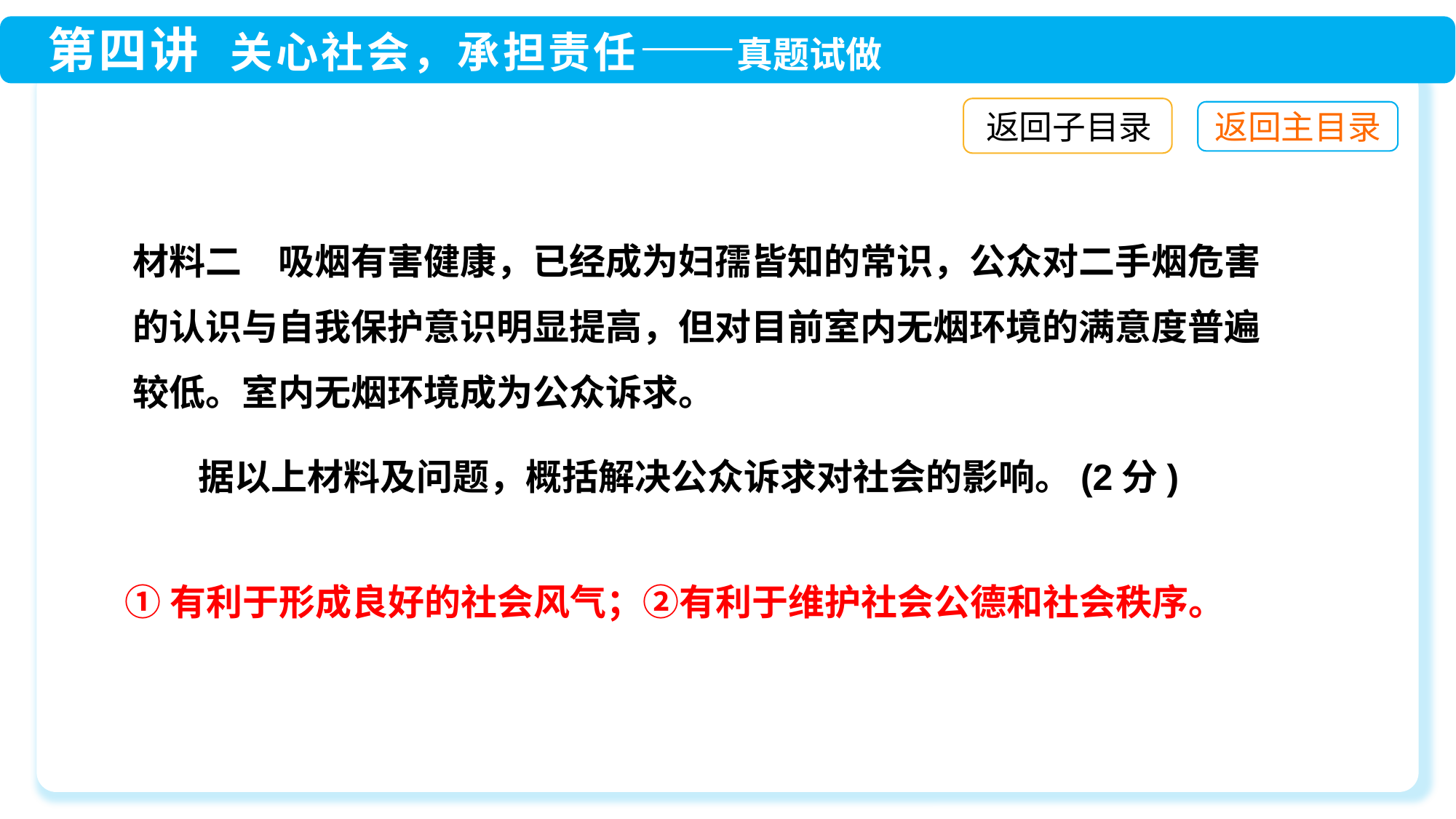

返回子目录

材料二　吸烟有害健康，已经成为妇孺皆知的常识，公众对二手烟危害的认识与自我保护意识明显提高，但对目前室内无烟环境的满意度普遍较低。室内无烟环境成为公众诉求。
             据以上材料及问题，概括解决公众诉求对社会的影响。(2分)
       ①有利于形成良好的社会风气；②有利于维护社会公德和社会秩序。